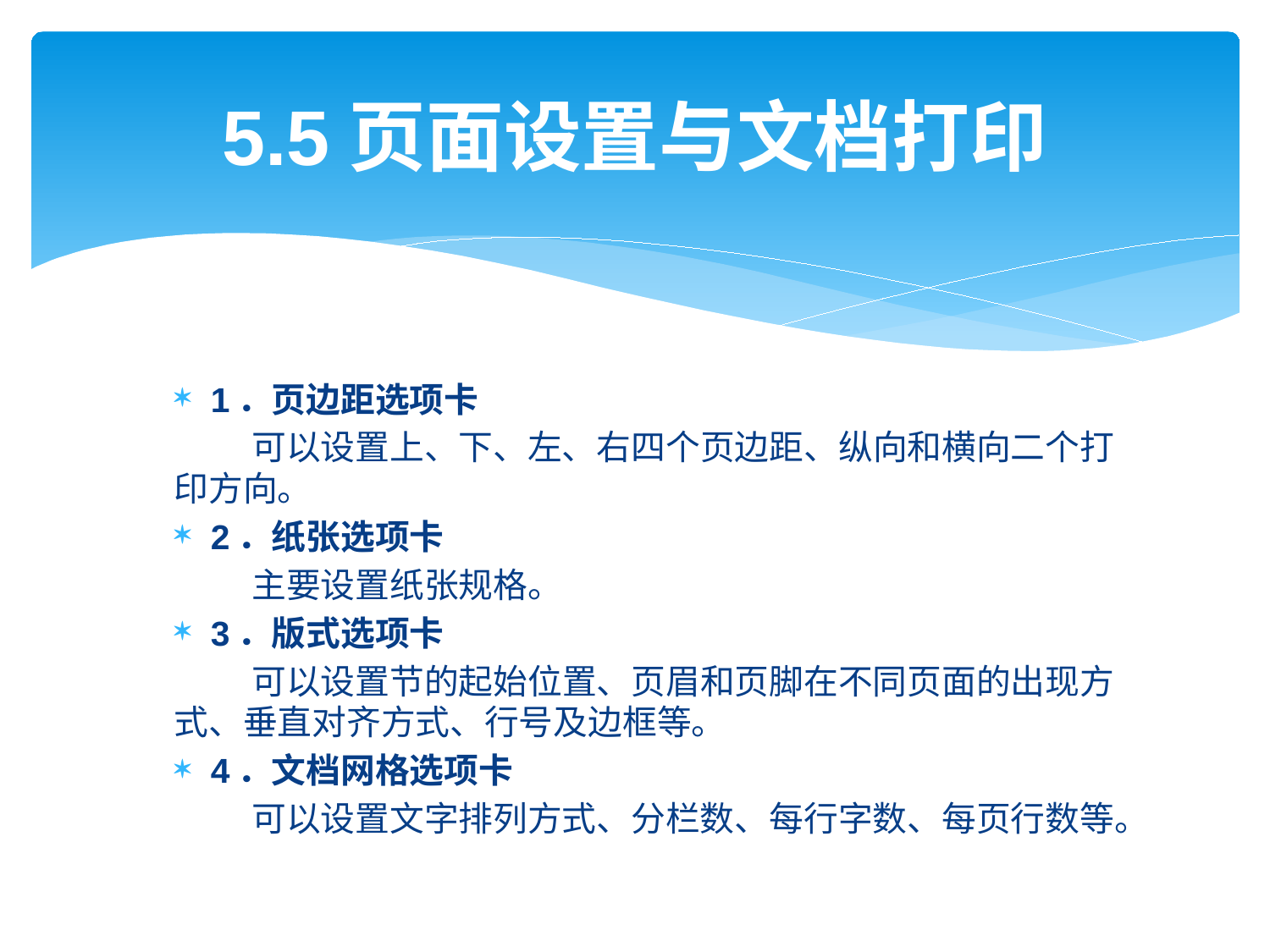

# 5.5页面设置与文档打印
1．页边距选项卡
         可以设置上、下、左、右四个页边距、纵向和横向二个打印方向。
2．纸张选项卡
         主要设置纸张规格。
3．版式选项卡
         可以设置节的起始位置、页眉和页脚在不同页面的出现方式、垂直对齐方式、行号及边框等。
4．文档网格选项卡
         可以设置文字排列方式、分栏数、每行字数、每页行数等。